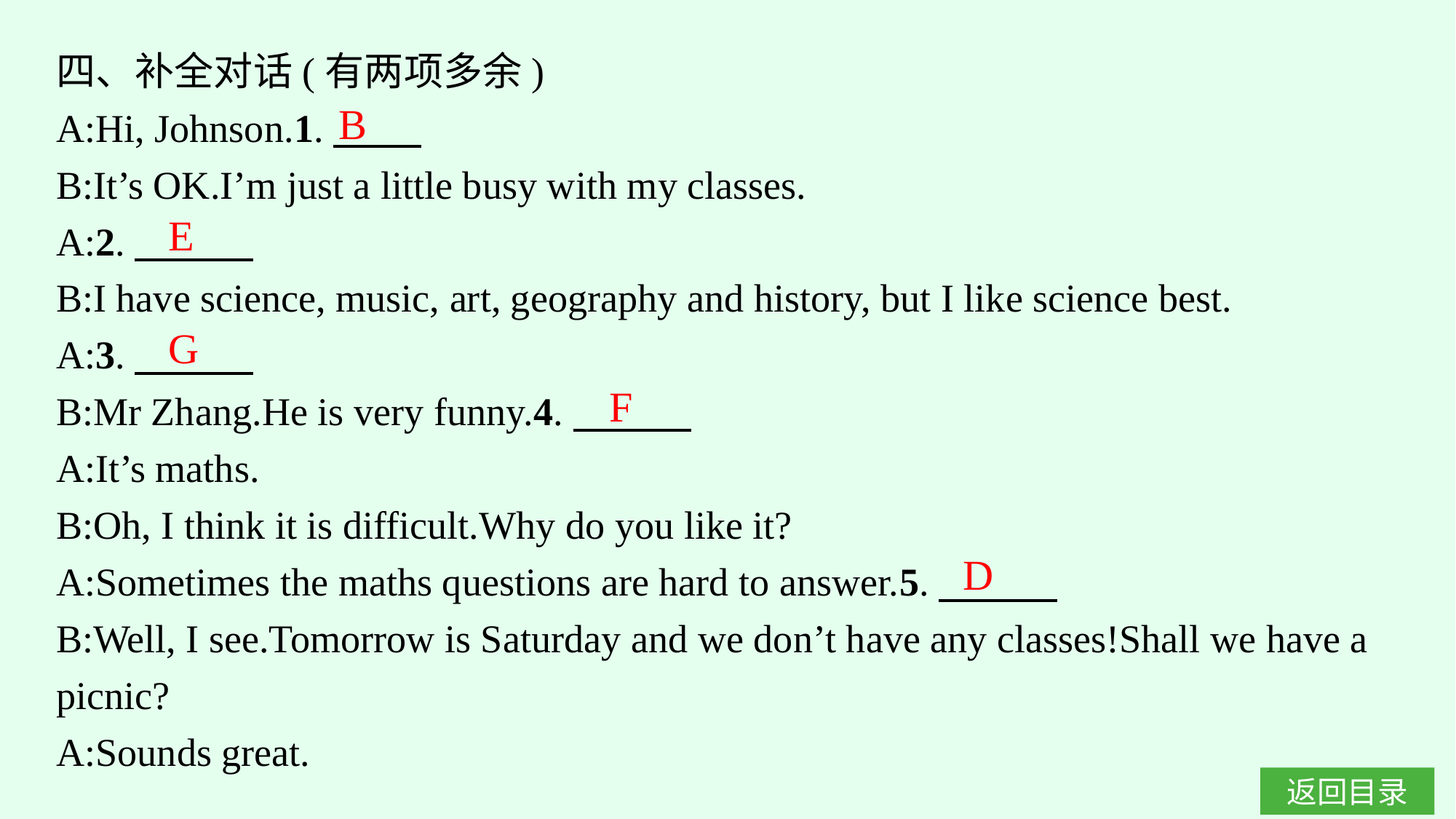

四、补全对话(有两项多余)
A:Hi, Johnson.1.
B:It’s OK.I’m just a little busy with my classes.
A:2.
B:I have science, music, art, geography and history, but I like science best.
A:3.
B:Mr Zhang.He is very funny.4.
A:It’s maths.
B:Oh, I think it is difficult.Why do you like it?
A:Sometimes the maths questions are hard to answer.5.
B:Well, I see.Tomorrow is Saturday and we don’t have any classes!Shall we have a picnic?
A:Sounds great.
B
E
G
F
D